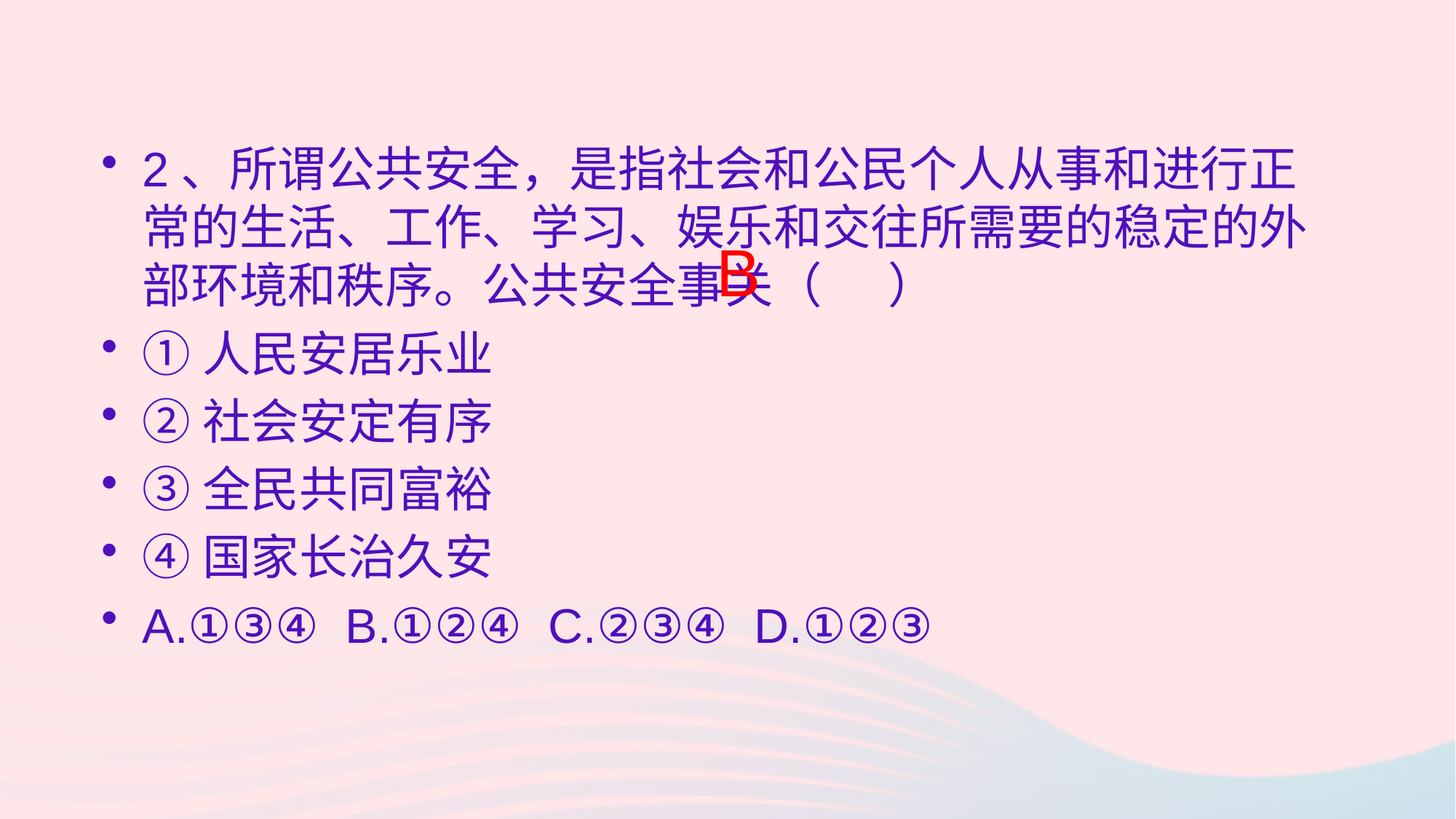

2、所谓公共安全，是指社会和公民个人从事和进行正常的生活、工作、学习、娱乐和交往所需要的稳定的外部环境和秩序。公共安全事关（      ）
①人民安居乐业
②社会安定有序
③全民共同富裕
④国家长治久安
A.①③④  B.①②④  C.②③④  D.①②③
B